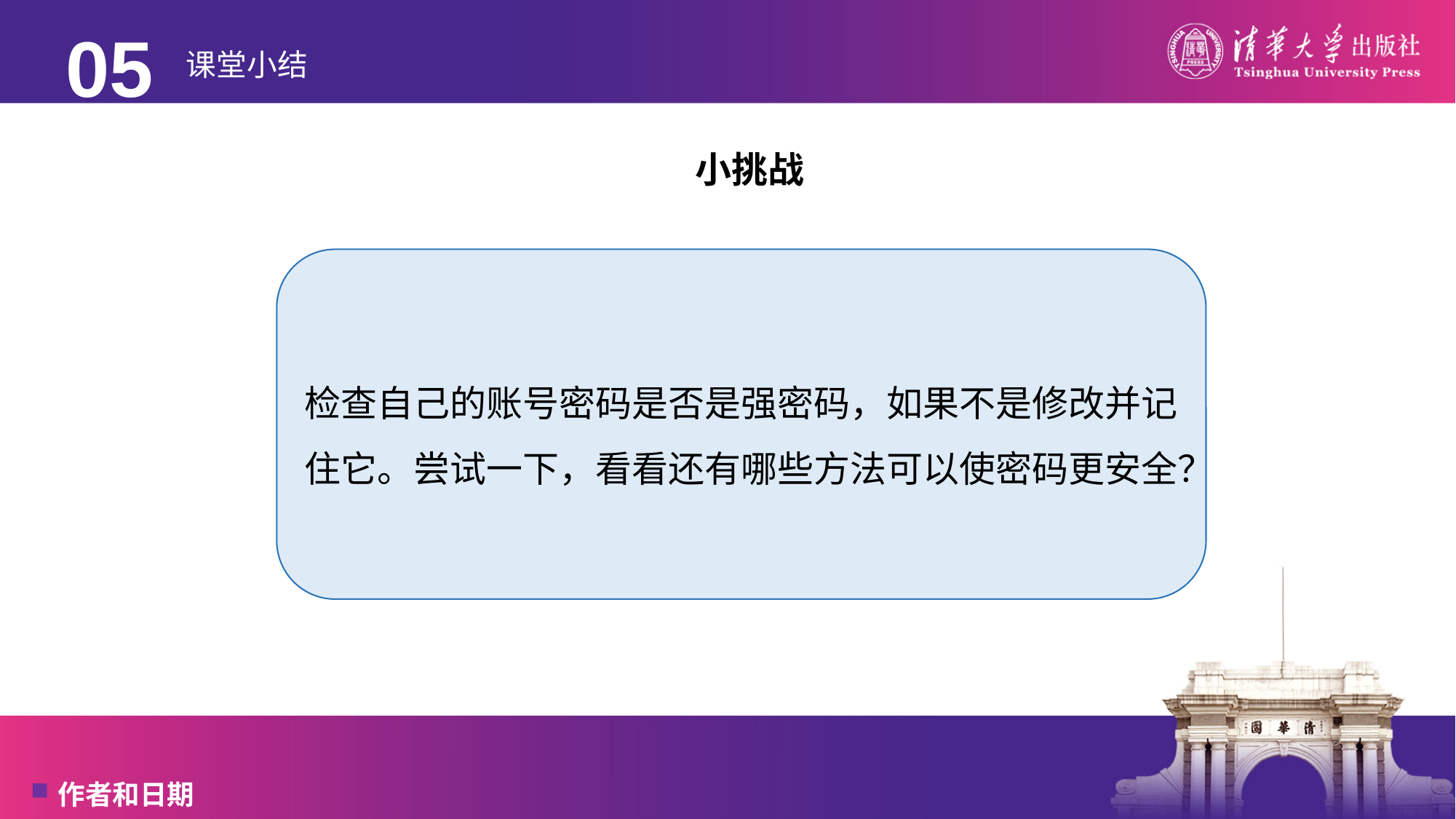

05
# 课堂小结
小挑战
检查自己的账号密码是否是强密码，如果不是修改并记住它。尝试一下，看看还有哪些方法可以使密码更安全？
作者和日期